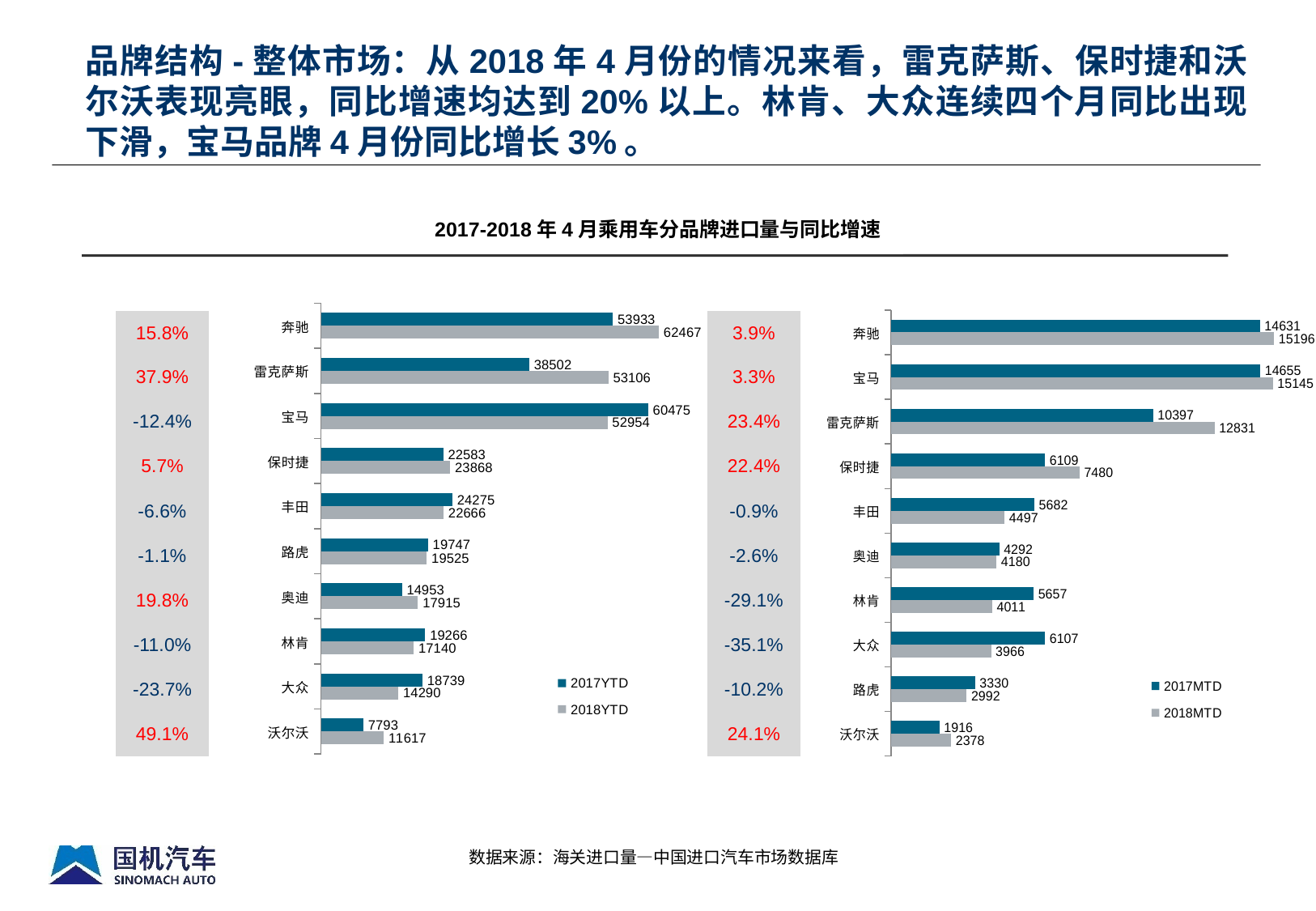

品牌结构-整体市场：从2018年4月份的情况来看，雷克萨斯、保时捷和沃尔沃表现亮眼，同比增速均达到20%以上。林肯、大众连续四个月同比出现下滑，宝马品牌4月份同比增长3%。
2017-2018年4月乘用车分品牌进口量与同比增速

### Chart

| Category | 2018YTD | 2017YTD |
|---|---|---|
| 沃尔沃 | 11617.0 | 7793.0 |
| 大众 | 14290.0 | 18739.0 |
| 林肯 | 17140.0 | 19266.0 |
| 奥迪 | 17915.0 | 14953.0 |
| 路虎 | 19525.0 | 19747.0 |
| 丰田 | 22666.0 | 24275.0 |
| 保时捷 | 23868.0 | 22583.0 |
| 宝马 | 52954.0 | 60475.0 |
| 雷克萨斯 | 53106.0 | 38502.0 |
| 奔驰 | 62467.0 | 53933.0 |

### Chart

| Category | 2018MTD | 2017MTD |
|---|---|---|
| 沃尔沃 | 2378.0 | 1916.0 |
| 路虎 | 2992.0 | 3330.0 |
| 大众 | 3966.0 | 6107.0 |
| 林肯 | 4011.0 | 5657.0 |
| 奥迪 | 4180.0 | 4292.0 |
| 丰田 | 4497.0 | 5682.0 |
| 保时捷 | 7480.0 | 6109.0 |
| 雷克萨斯 | 12831.0 | 10397.0 |
| 宝马 | 15145.0 | 14655.0 |
| 奔驰 | 15196.0 | 14631.0 |
| 15.8% |
| --- |
| 37.9% |
| -12.4% |
| 5.7% |
| -6.6% |
| -1.1% |
| 19.8% |
| -11.0% |
| -23.7% |
| 49.1% |
| 3.9% |
| --- |
| 3.3% |
| 23.4% |
| 22.4% |
| -0.9% |
| -2.6% |
| -29.1% |
| -35.1% |
| -10.2% |
| 24.1% |
数据来源：海关进口量—中国进口汽车市场数据库